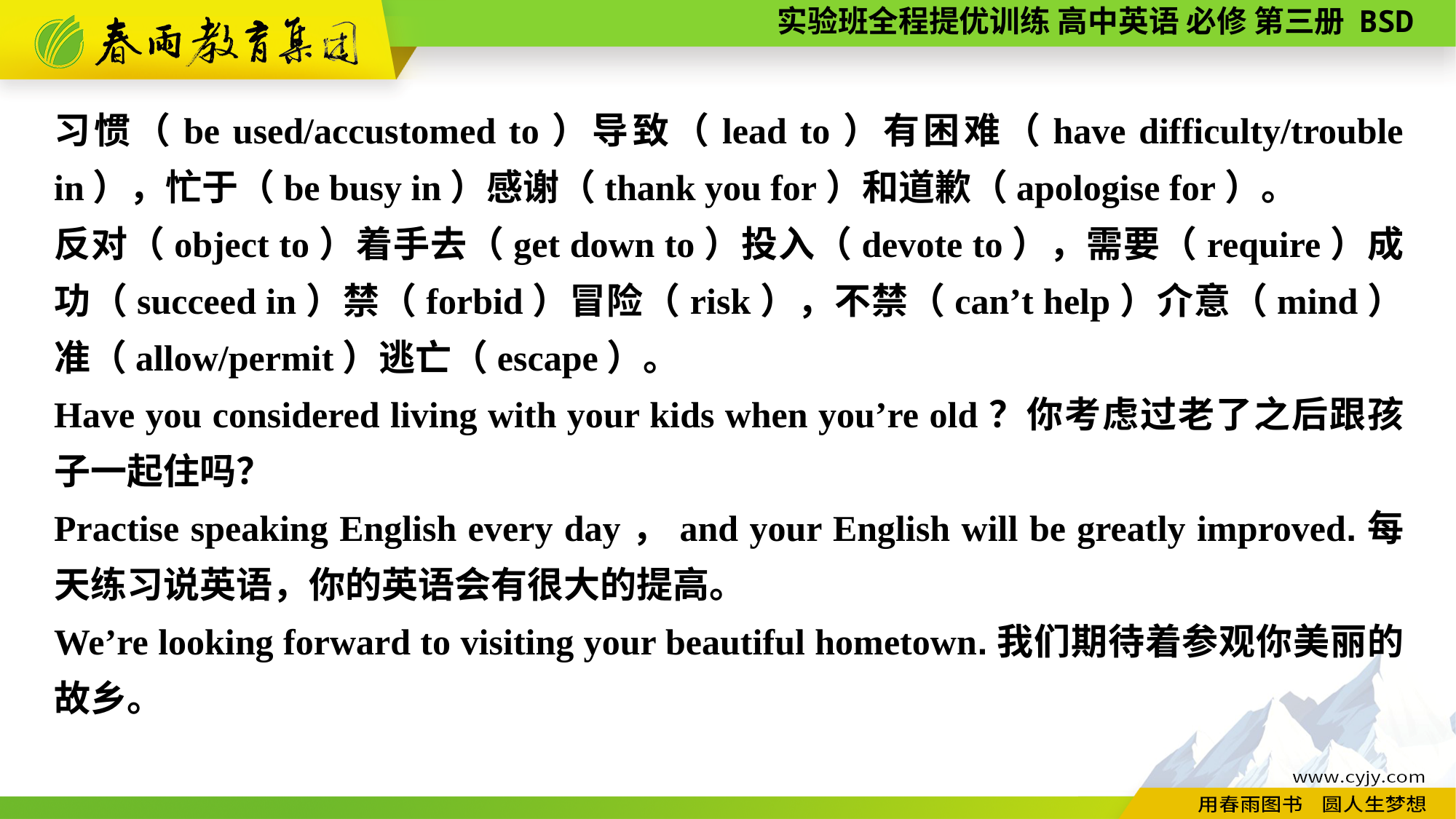

习惯（be used/accustomed to）导致（lead to）有困难（have difficulty/trouble in），忙于（be busy in）感谢（thank you for）和道歉（apologise for）。
反对（object to）着手去（get down to）投入（devote to），需要（require）成功（succeed in）禁（forbid）冒险（risk），不禁（can’t help）介意（mind）准（allow/permit）逃亡（escape）。
Have you considered living with your kids when you’re old？你考虑过老了之后跟孩子一起住吗？
Practise speaking English every day，and your English will be greatly improved.每天练习说英语，你的英语会有很大的提高。
We’re looking forward to visiting your beautiful hometown.我们期待着参观你美丽的故乡。